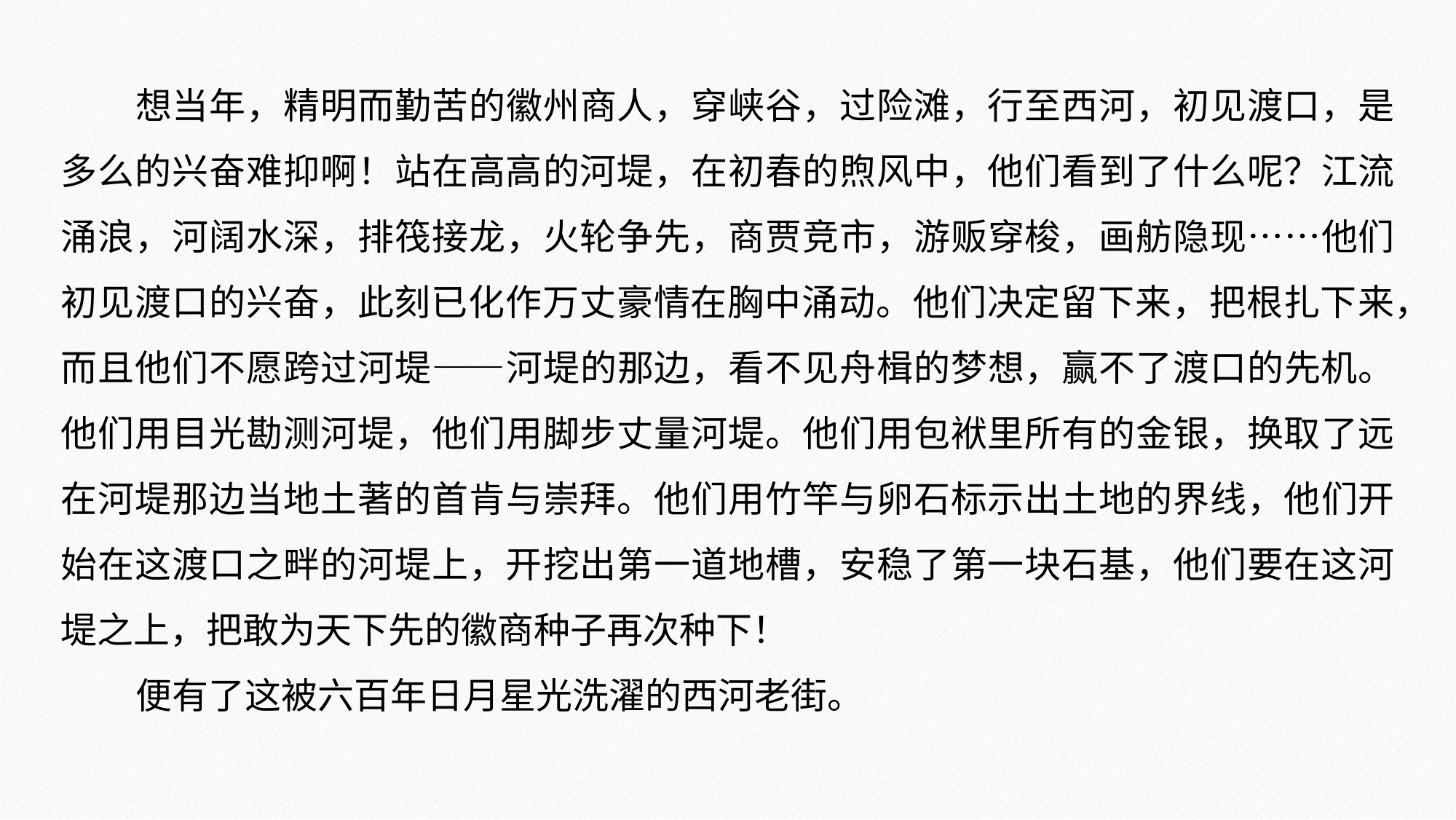

想当年，精明而勤苦的徽州商人，穿峡谷，过险滩，行至西河，初见渡口，是多么的兴奋难抑啊！站在高高的河堤，在初春的煦风中，他们看到了什么呢？江流涌浪，河阔水深，排筏接龙，火轮争先，商贾竞市，游贩穿梭，画舫隐现……他们初见渡口的兴奋，此刻已化作万丈豪情在胸中涌动。他们决定留下来，把根扎下来，而且他们不愿跨过河堤——河堤的那边，看不见舟楫的梦想，赢不了渡口的先机。他们用目光勘测河堤，他们用脚步丈量河堤。他们用包袱里所有的金银，换取了远在河堤那边当地土著的首肯与崇拜。他们用竹竿与卵石标示出土地的界线，他们开始在这渡口之畔的河堤上，开挖出第一道地槽，安稳了第一块石基，他们要在这河堤之上，把敢为天下先的徽商种子再次种下！
便有了这被六百年日月星光洗濯的西河老街。